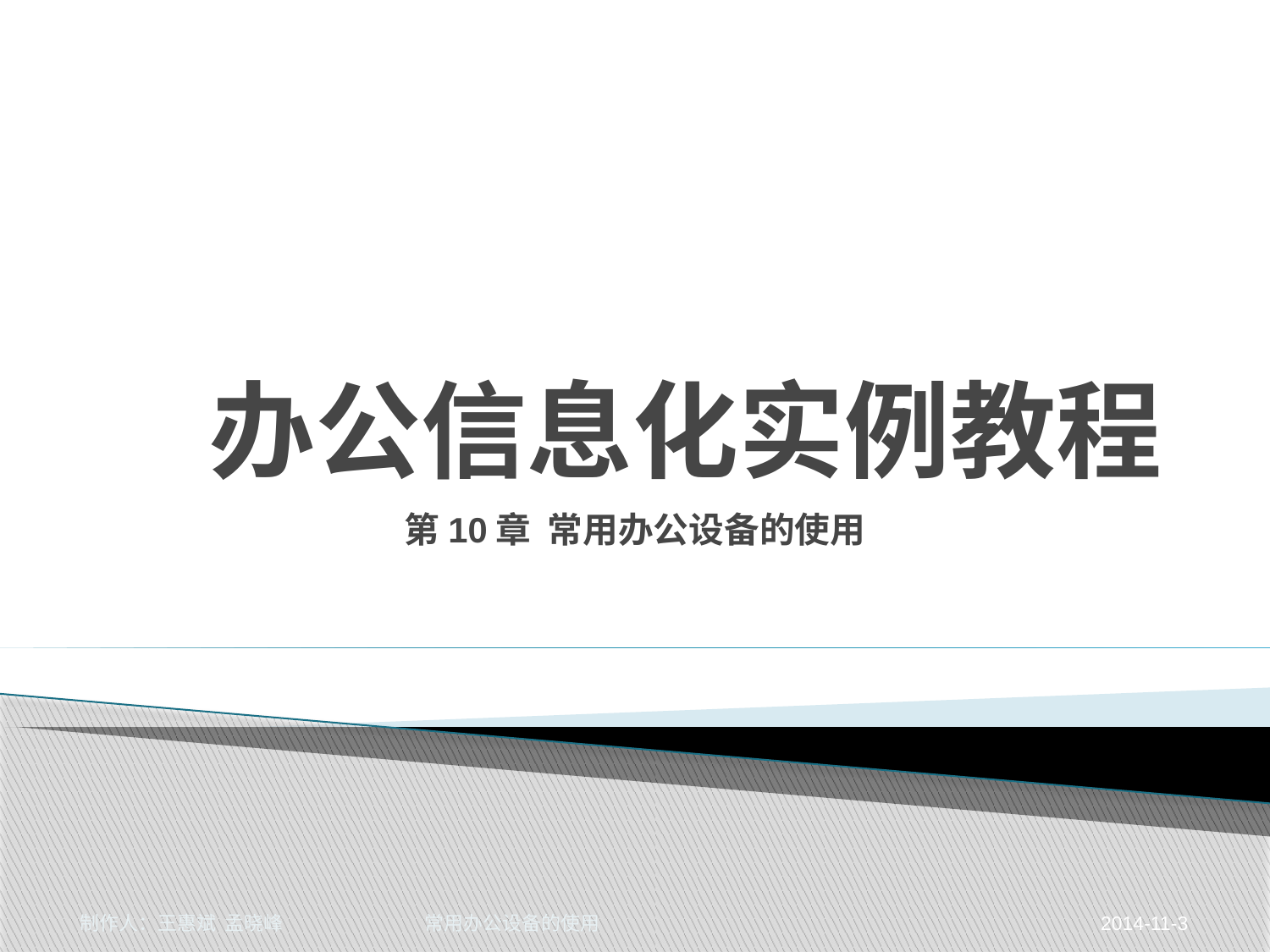

# 办公信息化实例教程
第10章  常用办公设备的使用

制作人：王惠斌  孟晓峰                                常用办公设备的使用
2014-11-3